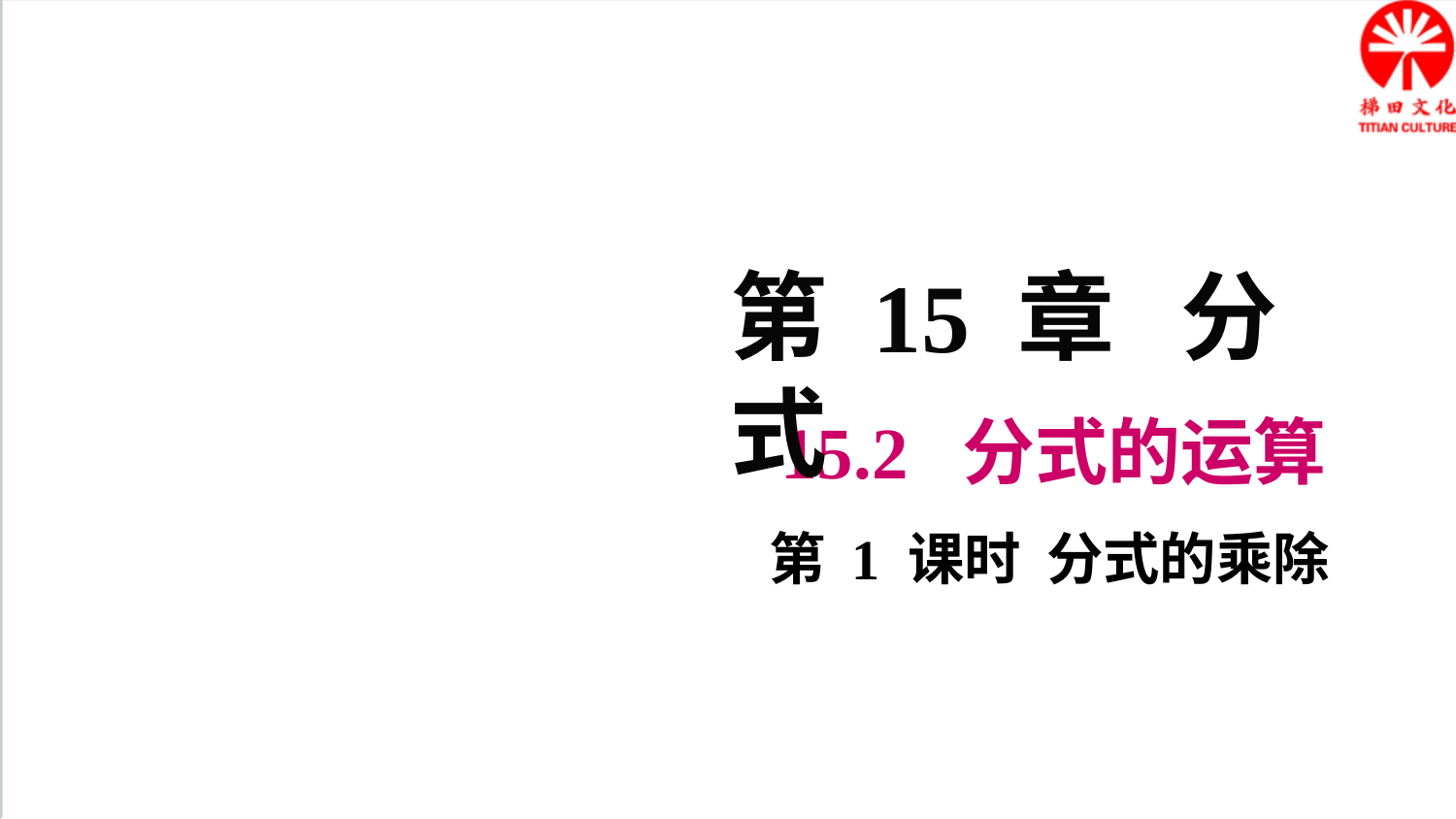

第 15 章   分 式
15.2  分式的运算
第 1 课时  分式的乘除